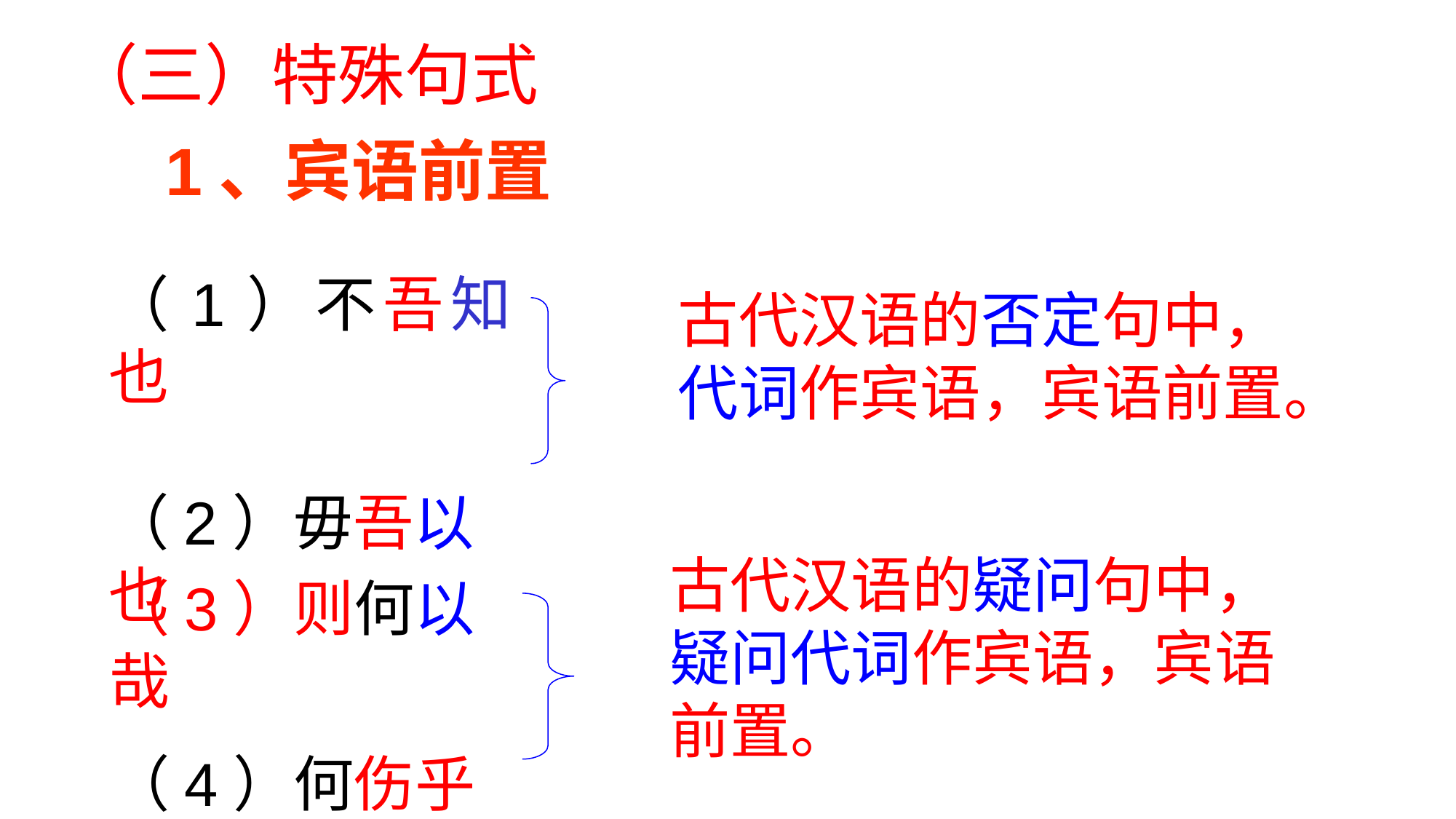

（三）特殊句式
1、宾语前置
（1）不吾知也

（2）毋吾以也
古代汉语的否定句中，代词作宾语，宾语前置。

古代汉语的疑问句中，疑问代词作宾语，宾语前置。
（3）则何以哉
（4）何伤乎